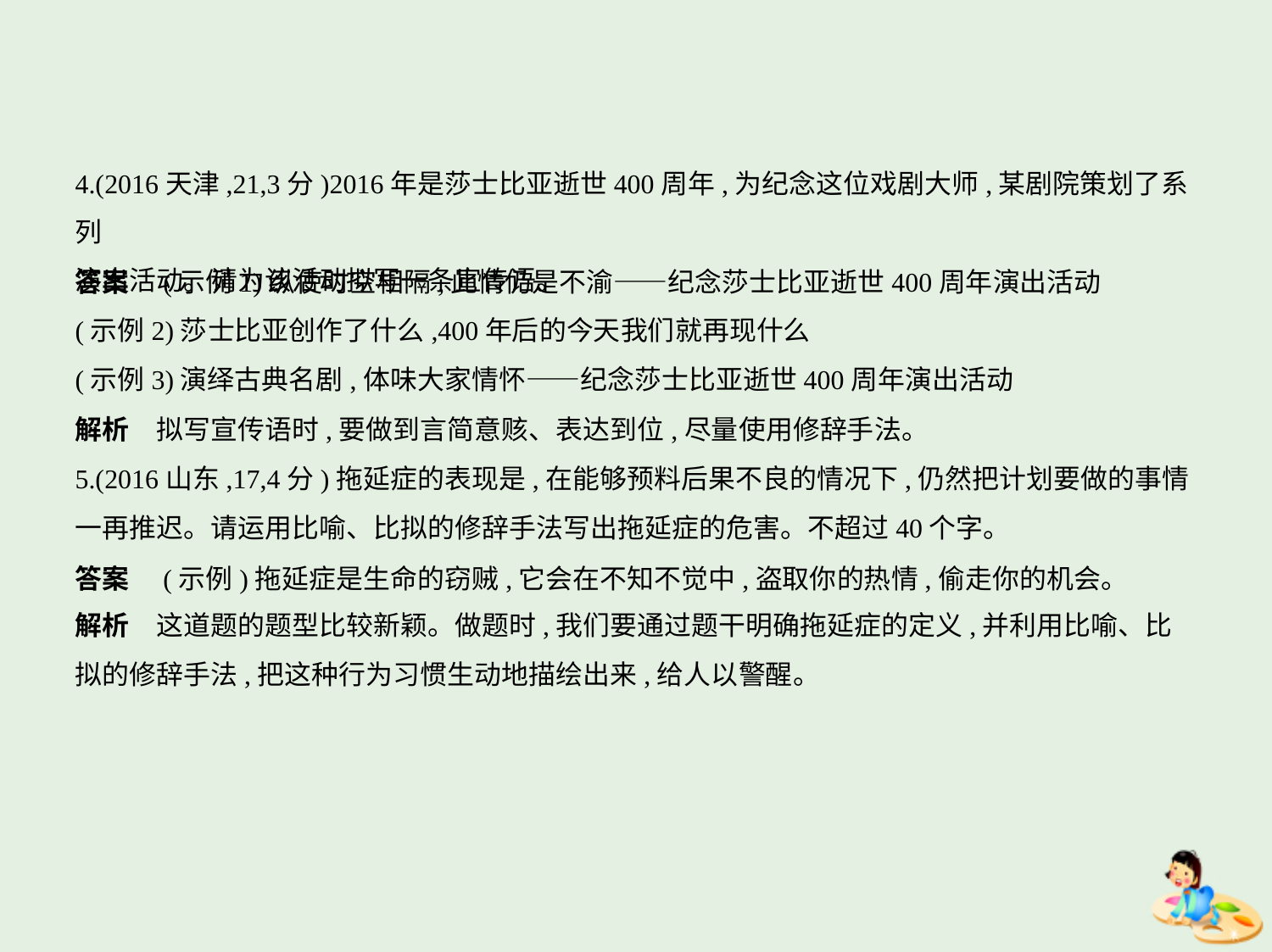

4.(2016天津,21,3分)2016年是莎士比亚逝世400周年,为纪念这位戏剧大师,某剧院策划了系列
演出活动。请为该活动拟写一条宣传语。
答案　(示例1)纵使时空相隔,此情仍是不渝——纪念莎士比亚逝世400周年演出活动
(示例2)莎士比亚创作了什么,400年后的今天我们就再现什么
(示例3)演绎古典名剧,体味大家情怀——纪念莎士比亚逝世400周年演出活动
解析　拟写宣传语时,要做到言简意赅、表达到位,尽量使用修辞手法。
5.(2016山东,17,4分)拖延症的表现是,在能够预料后果不良的情况下,仍然把计划要做的事情
一再推迟。请运用比喻、比拟的修辞手法写出拖延症的危害。不超过40个字。
答案　(示例)拖延症是生命的窃贼,它会在不知不觉中,盗取你的热情,偷走你的机会。
解析　这道题的题型比较新颖。做题时,我们要通过题干明确拖延症的定义,并利用比喻、比
拟的修辞手法,把这种行为习惯生动地描绘出来,给人以警醒。